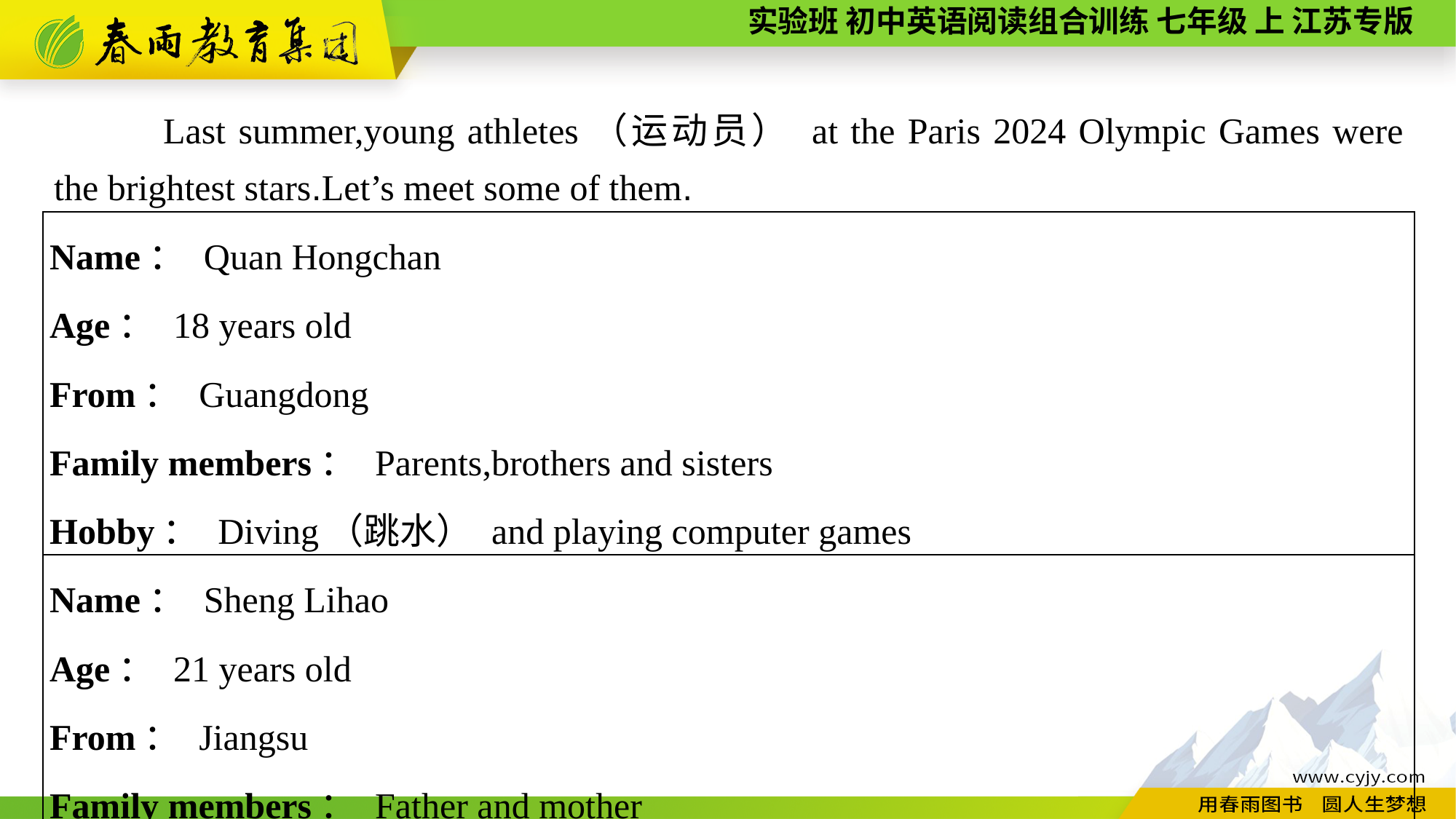

Last summer,young athletes（运动员） at the Paris 2024 Olympic Games were the brightest stars.Let’s meet some of them.
| Name： Quan Hongchan Age： 18 years old From： Guangdong Family members： Parents,brothers and sisters Hobby： Diving（跳水） and playing computer games |
| --- |
| Name： Sheng Lihao Age： 21 years old From： Jiangsu Family members： Father and mother Hobby： Shooting（射击） |